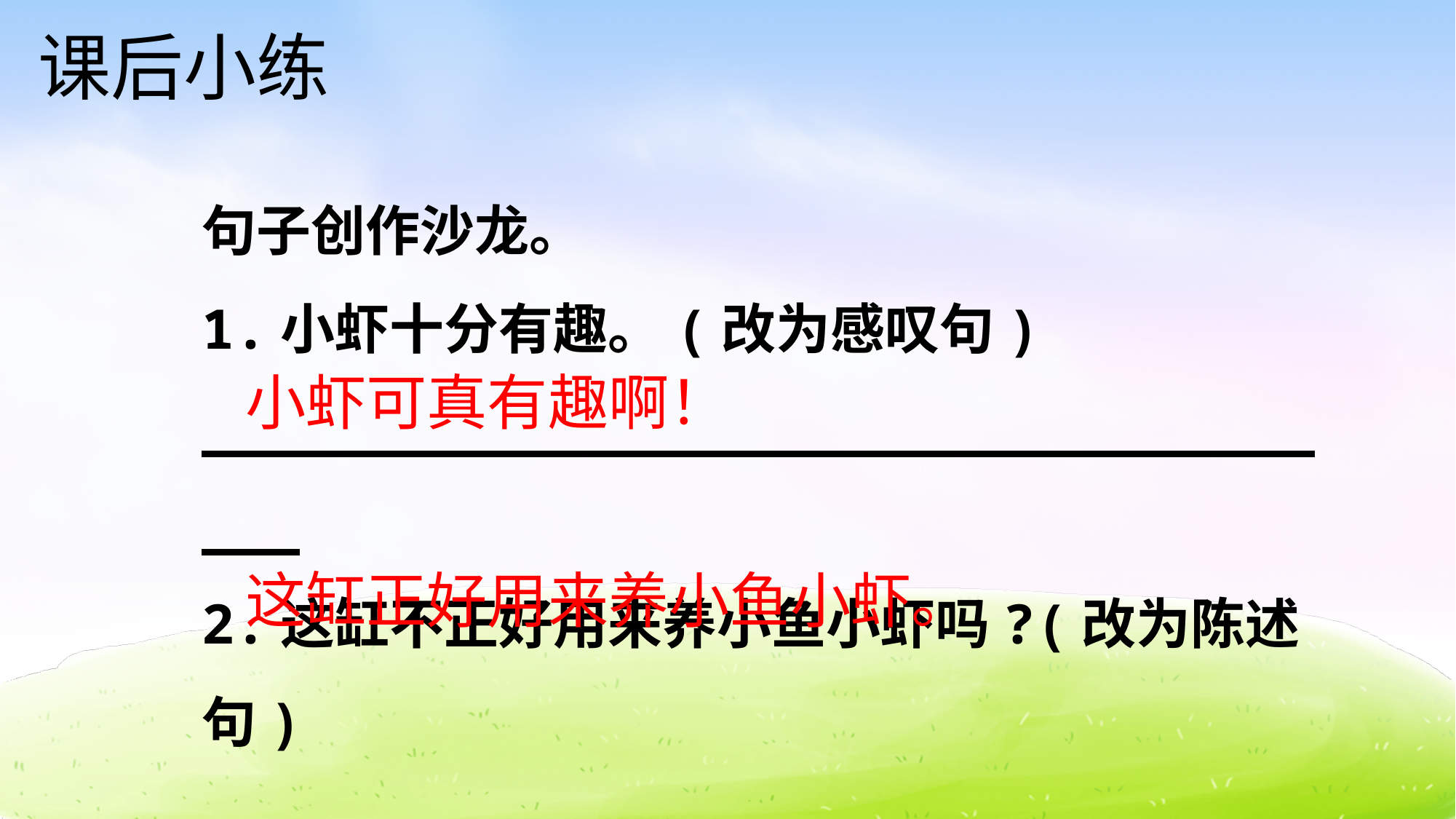

课后小练
句子创作沙龙。
1.小虾十分有趣。(改为感叹句)
_____________________________________
2.这缸不正好用来养小鱼小虾吗?(改为陈述句)
_____________________________________
小虾可真有趣啊！
这缸正好用来养小鱼小虾。